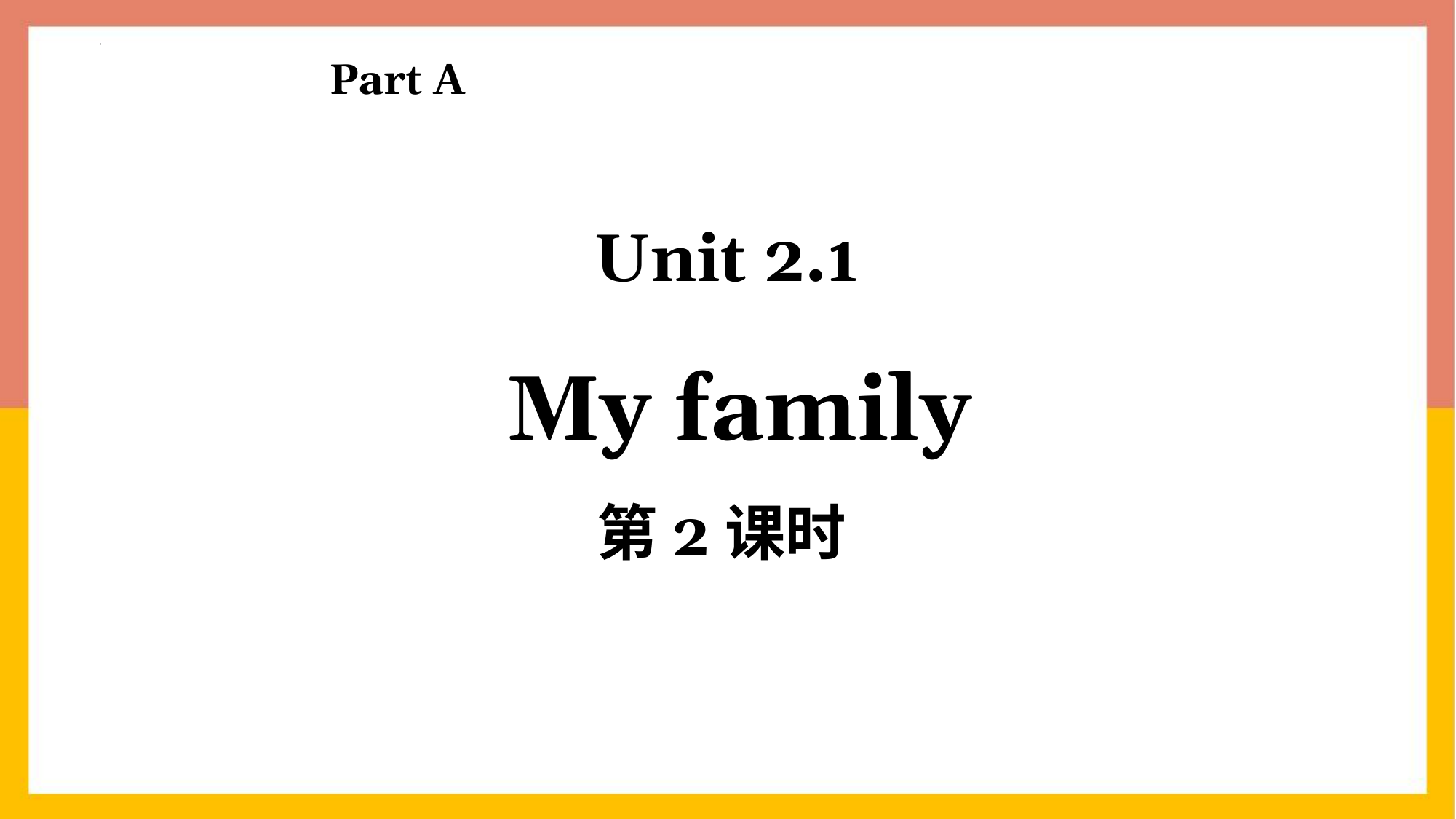

Part A
Unit 2.1
 My family
第2课时